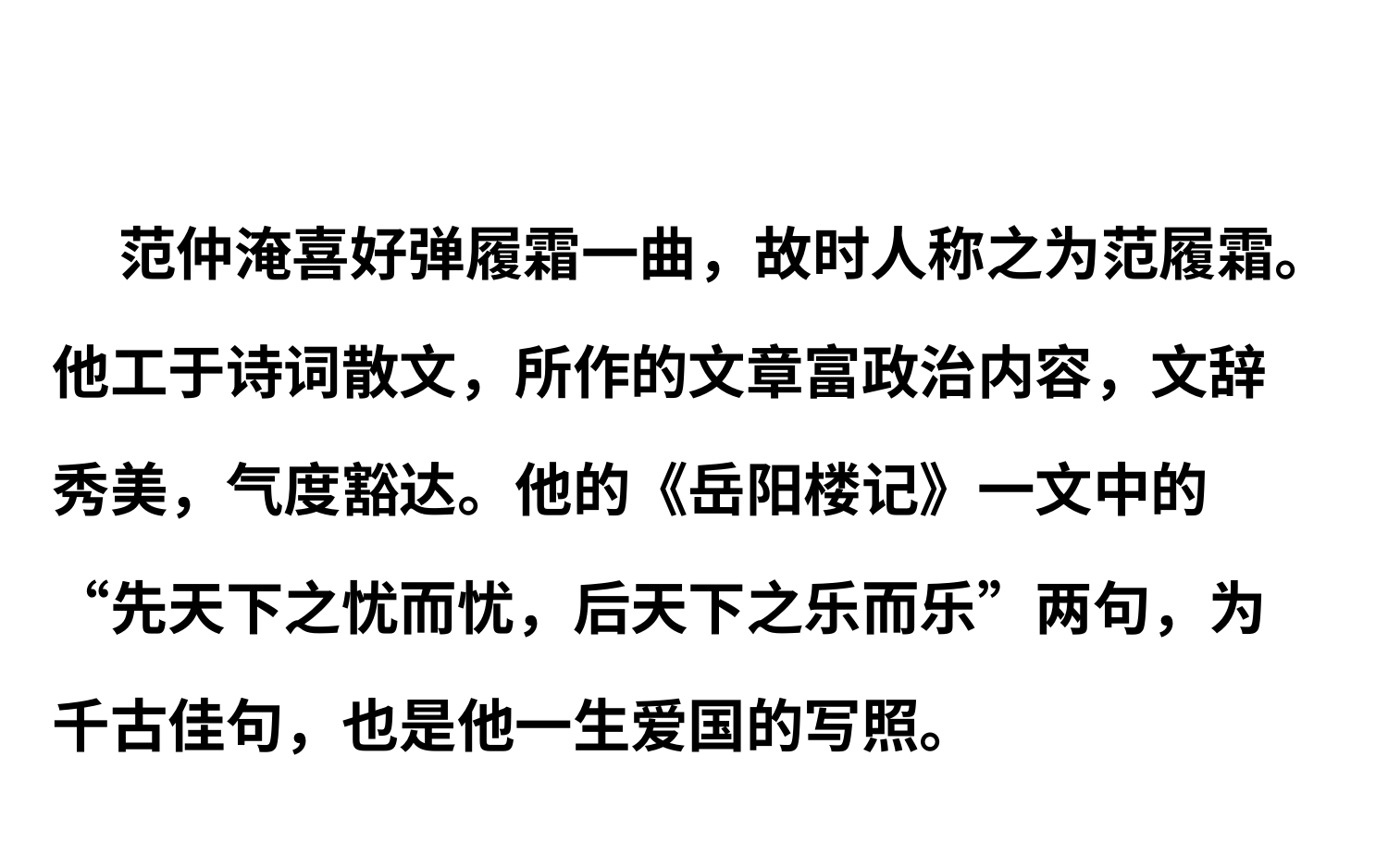

范仲淹喜好弹履霜一曲，故时人称之为范履霜。他工于诗词散文，所作的文章富政治内容，文辞秀美，气度豁达。他的《岳阳楼记》一文中的“先天下之忧而忧，后天下之乐而乐”两句，为千古佳句，也是他一生爱国的写照。